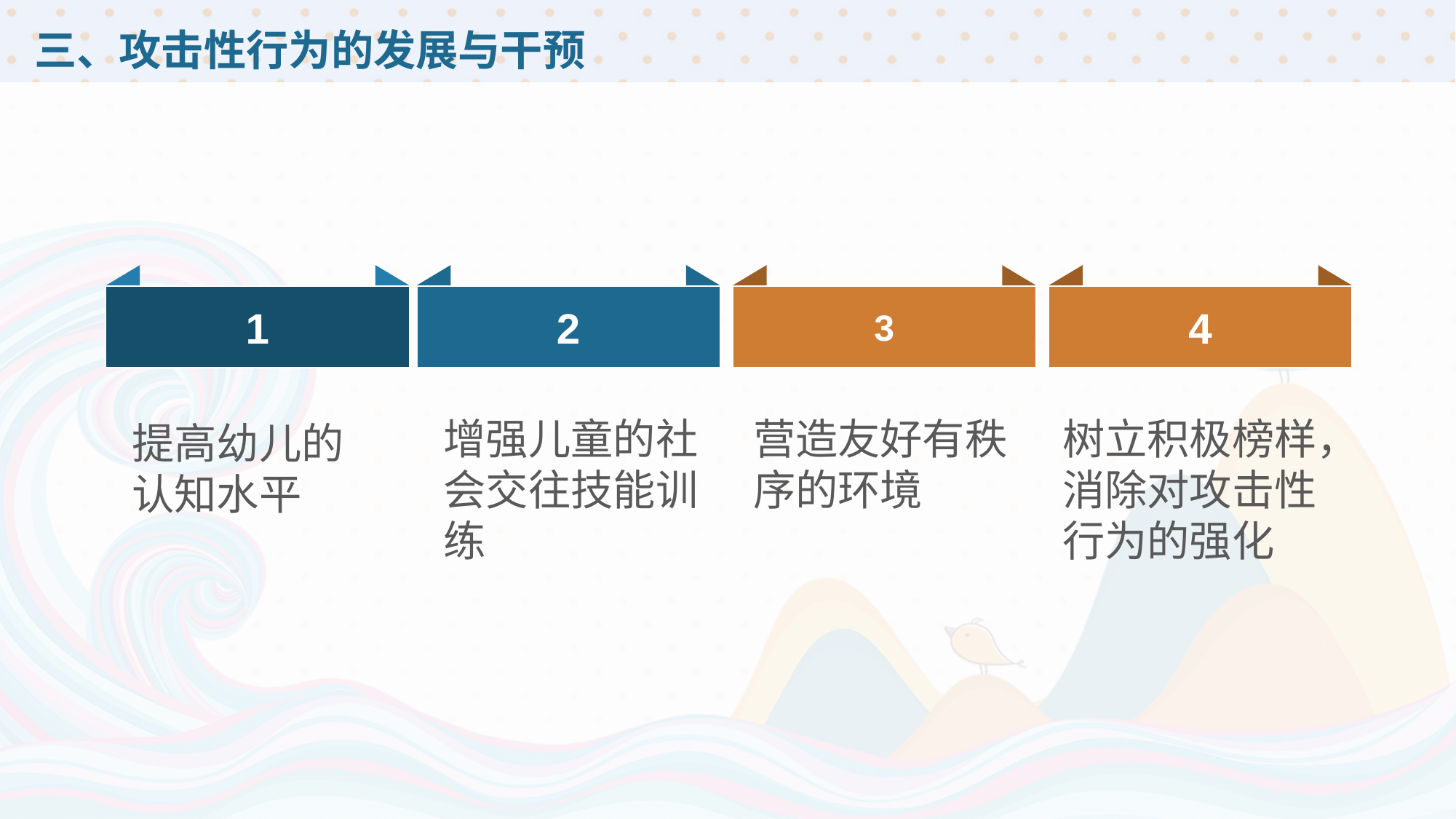

# 三、攻击性行为的发展与干预

2

1

3

4

增强儿童的社会交往技能训练
营造友好有秩序的环境
树立积极榜样，消除对攻击性行为的强化
提高幼儿的认知水平